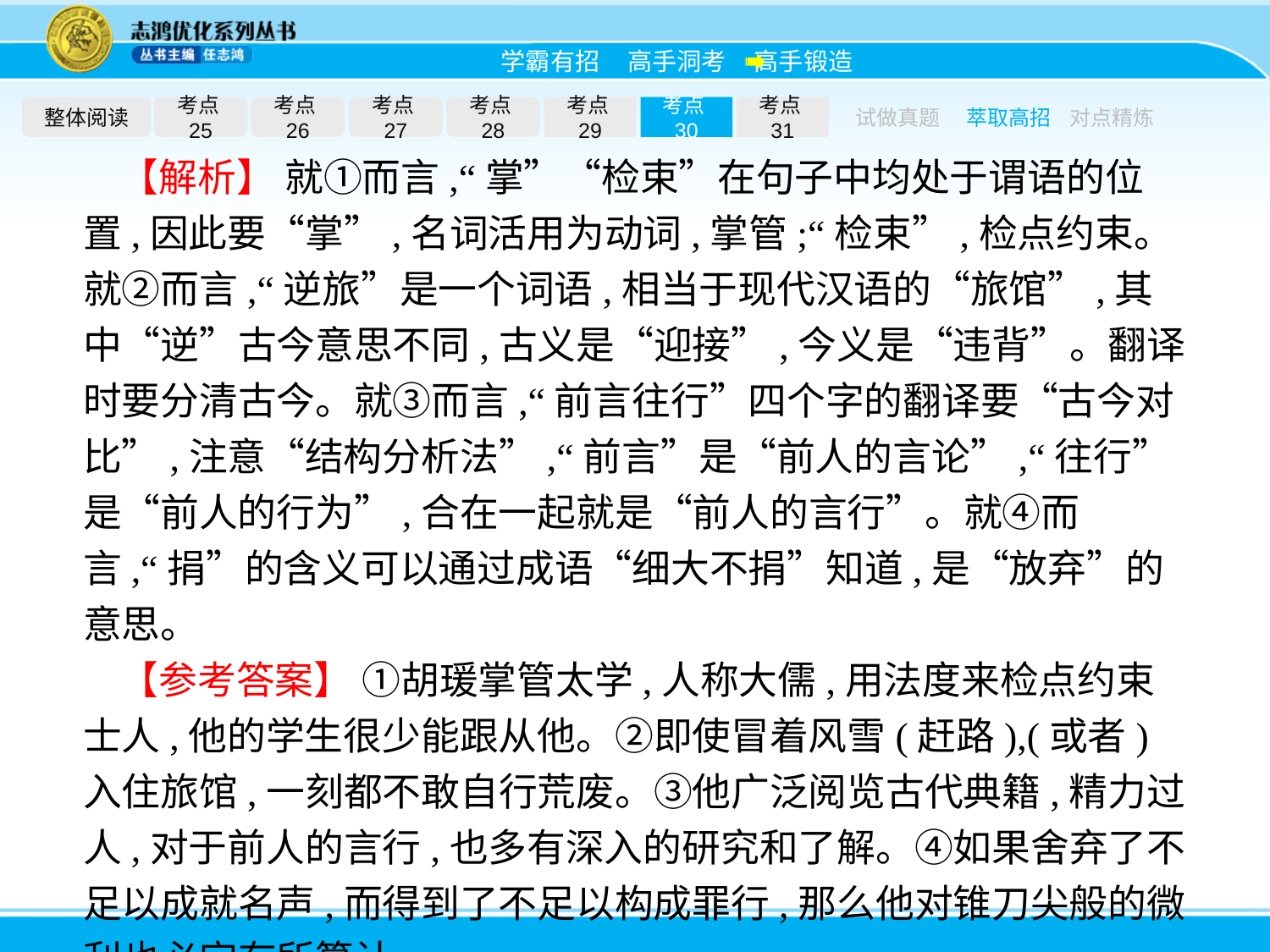

整体阅读
考点25
考点26
考点27
考点28
考点29
考点30
考点31
试做真题
萃取高招
对点精炼
【解析】 就①而言,“掌”“检束”在句子中均处于谓语的位置,因此要“掌”,名词活用为动词,掌管;“检束”,检点约束。就②而言,“逆旅”是一个词语,相当于现代汉语的“旅馆”,其中“逆”古今意思不同,古义是“迎接”,今义是“违背”。翻译时要分清古今。就③而言,“前言往行”四个字的翻译要“古今对比”,注意“结构分析法”,“前言”是“前人的言论”,“往行”是“前人的行为”,合在一起就是“前人的言行”。就④而言,“捐”的含义可以通过成语“细大不捐”知道,是“放弃”的意思。
【参考答案】 ①胡瑗掌管太学,人称大儒,用法度来检点约束士人,他的学生很少能跟从他。②即使冒着风雪(赶路),(或者)入住旅馆,一刻都不敢自行荒废。③他广泛阅览古代典籍,精力过人,对于前人的言行,也多有深入的研究和了解。④如果舍弃了不足以成就名声,而得到了不足以构成罪行,那么他对锥刀尖般的微利也必定有所算计。